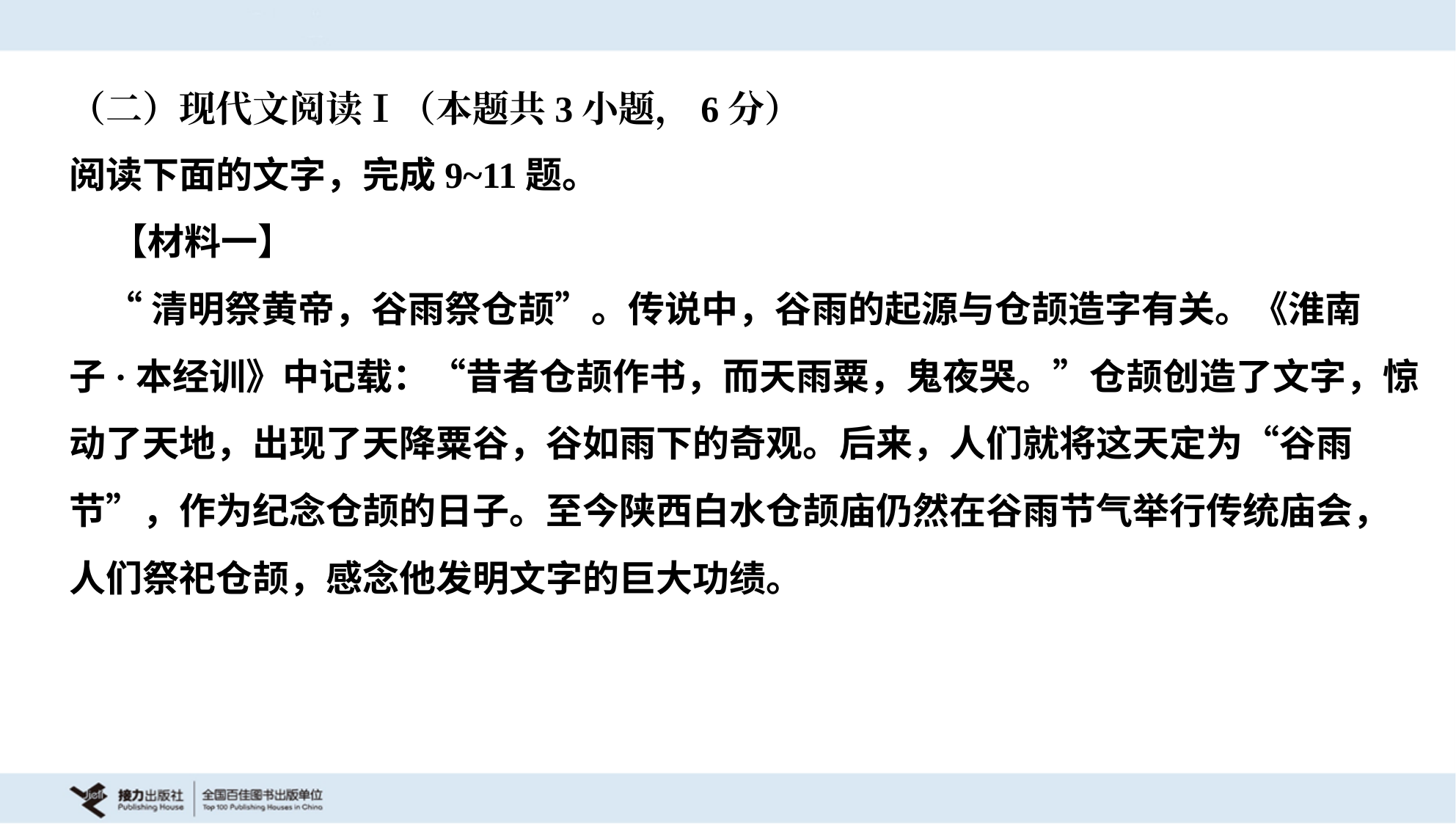

（二）现代文阅读Ⅰ（本题共3小题，6分）
阅读下面的文字，完成9~11题。
    【材料一】
    “清明祭黄帝，谷雨祭仓颉”。传说中，谷雨的起源与仓颉造字有关。《淮南
子·本经训》中记载：“昔者仓颉作书，而天雨粟，鬼夜哭。”仓颉创造了文字，惊
动了天地，出现了天降粟谷，谷如雨下的奇观。后来，人们就将这天定为“谷雨
节”，作为纪念仓颉的日子。至今陕西白水仓颉庙仍然在谷雨节气举行传统庙会，
人们祭祀仓颉，感念他发明文字的巨大功绩。